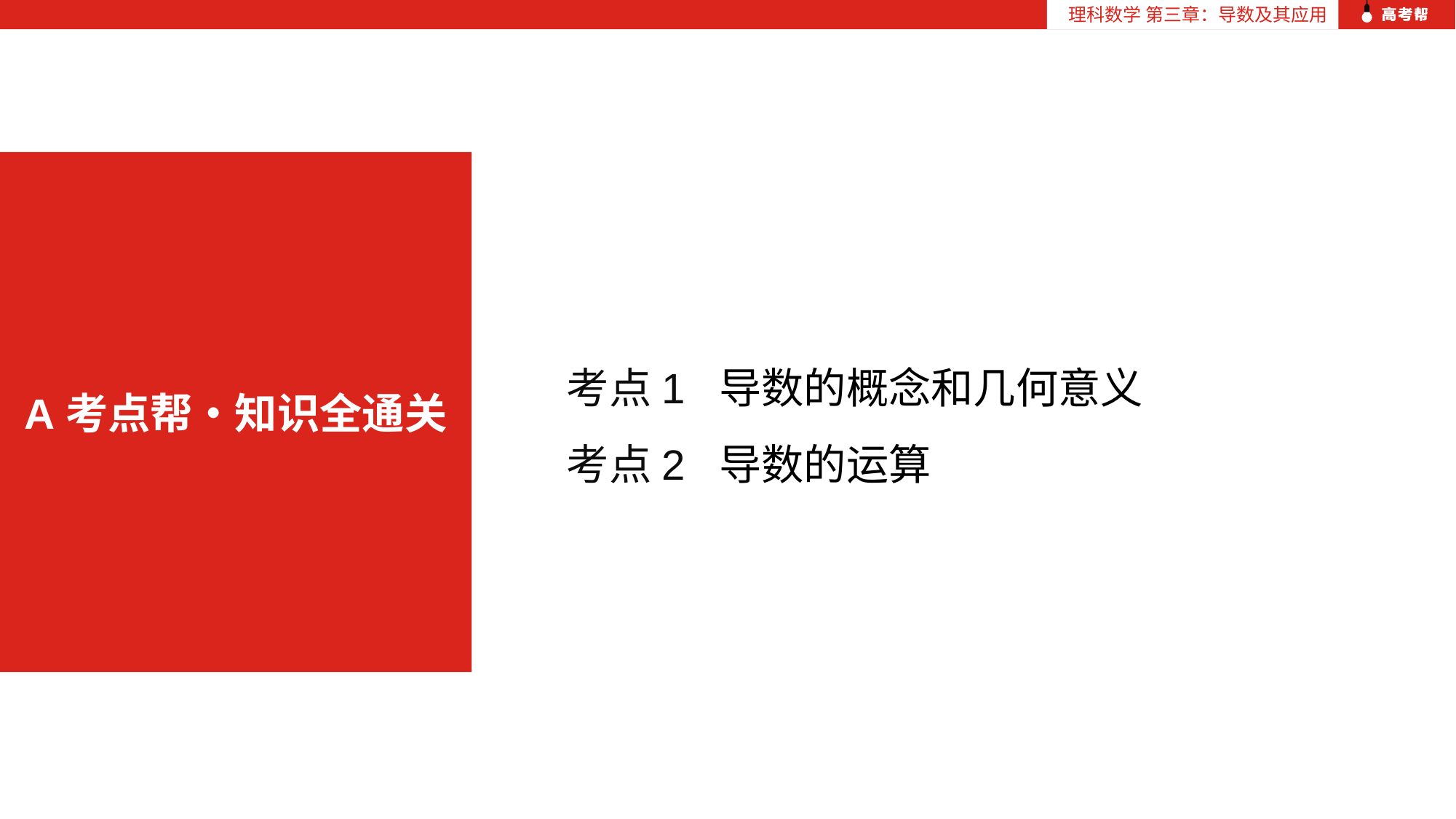

理科数学 第三章：导数及其应用
考点1  导数的概念和几何意义
考点2  导数的运算
A考点帮•知识全通关